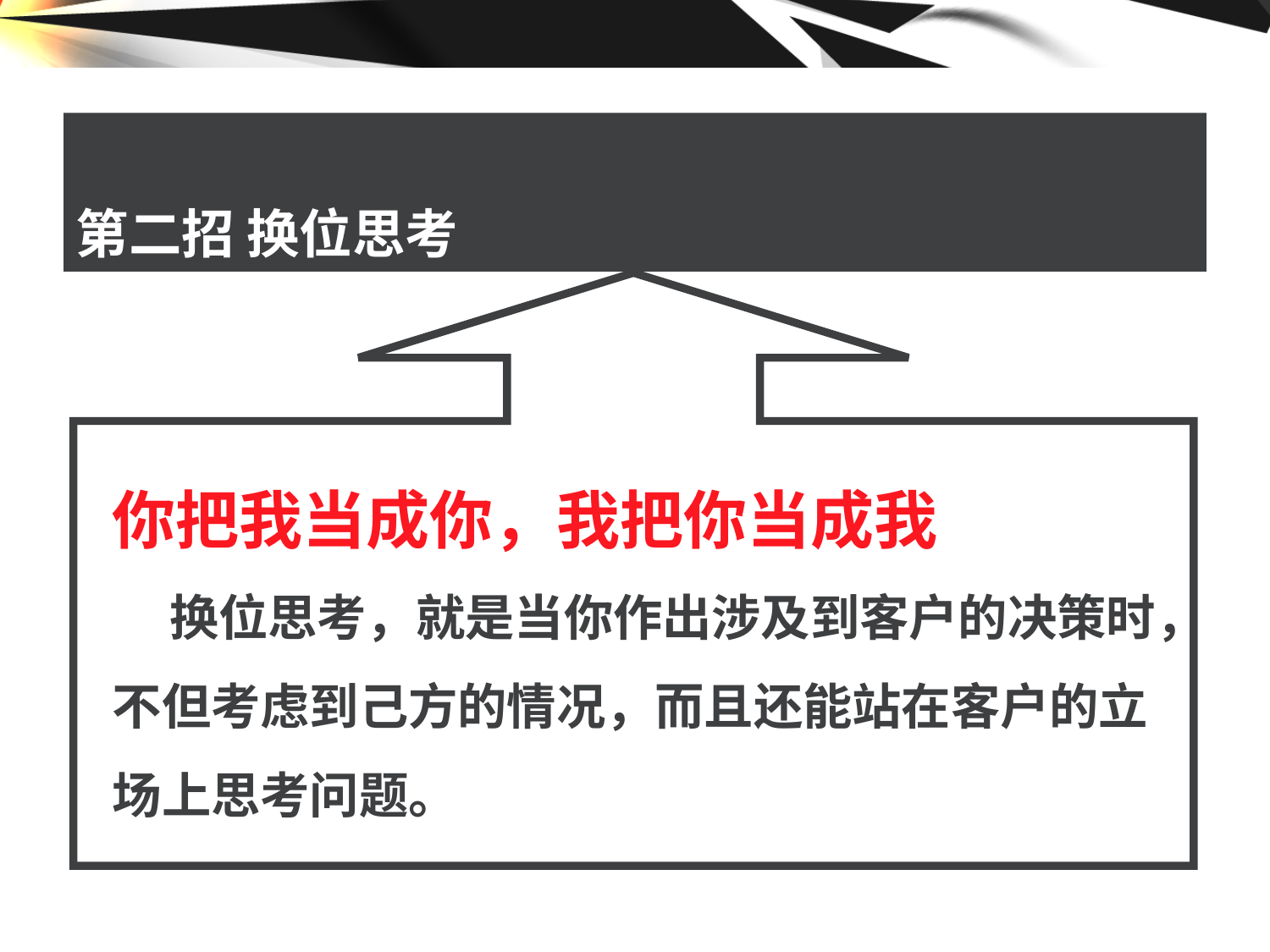

# 第二招 换位思考

你把我当成你，我把你当成我
    换位思考，就是当你作出涉及到客户的决策时，不但考虑到己方的情况，而且还能站在客户的立场上思考问题。